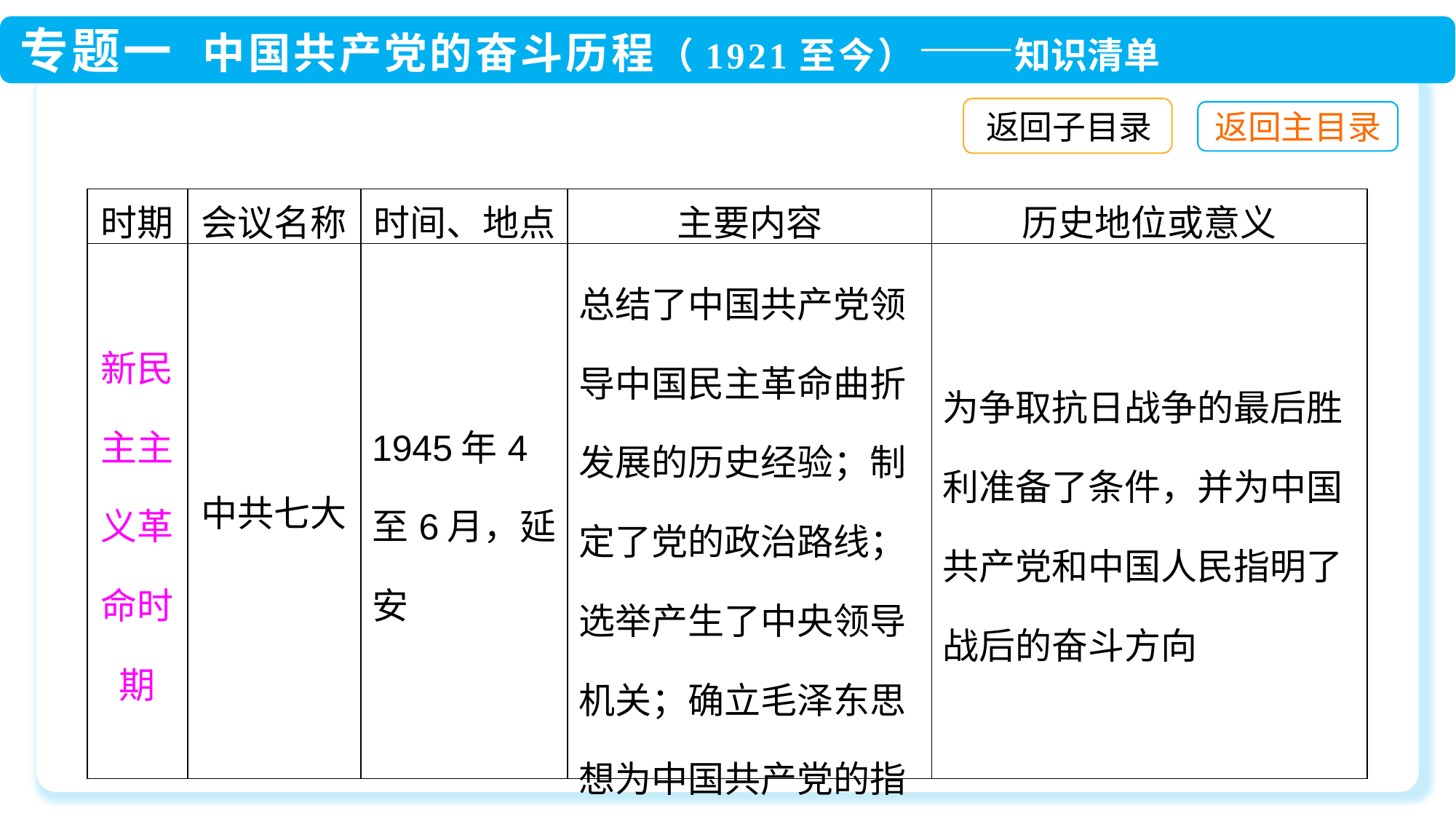

返回子目录
| 时期 | 会议名称 | 时间、地点 | 主要内容 | 历史地位或意义 |
| --- | --- | --- | --- | --- |
| 新民主主义革命时期 | 中共七大 | 1945年4至6月，延安 | 总结了中国共产党领导中国民主革命曲折发展的历史经验；制定了党的政治路线；选举产生了中央领导机关；确立毛泽东思想为中国共产党的指导思想并写入党章 | 为争取抗日战争的最后胜利准备了条件，并为中国共产党和中国人民指明了战后的奋斗方向 |